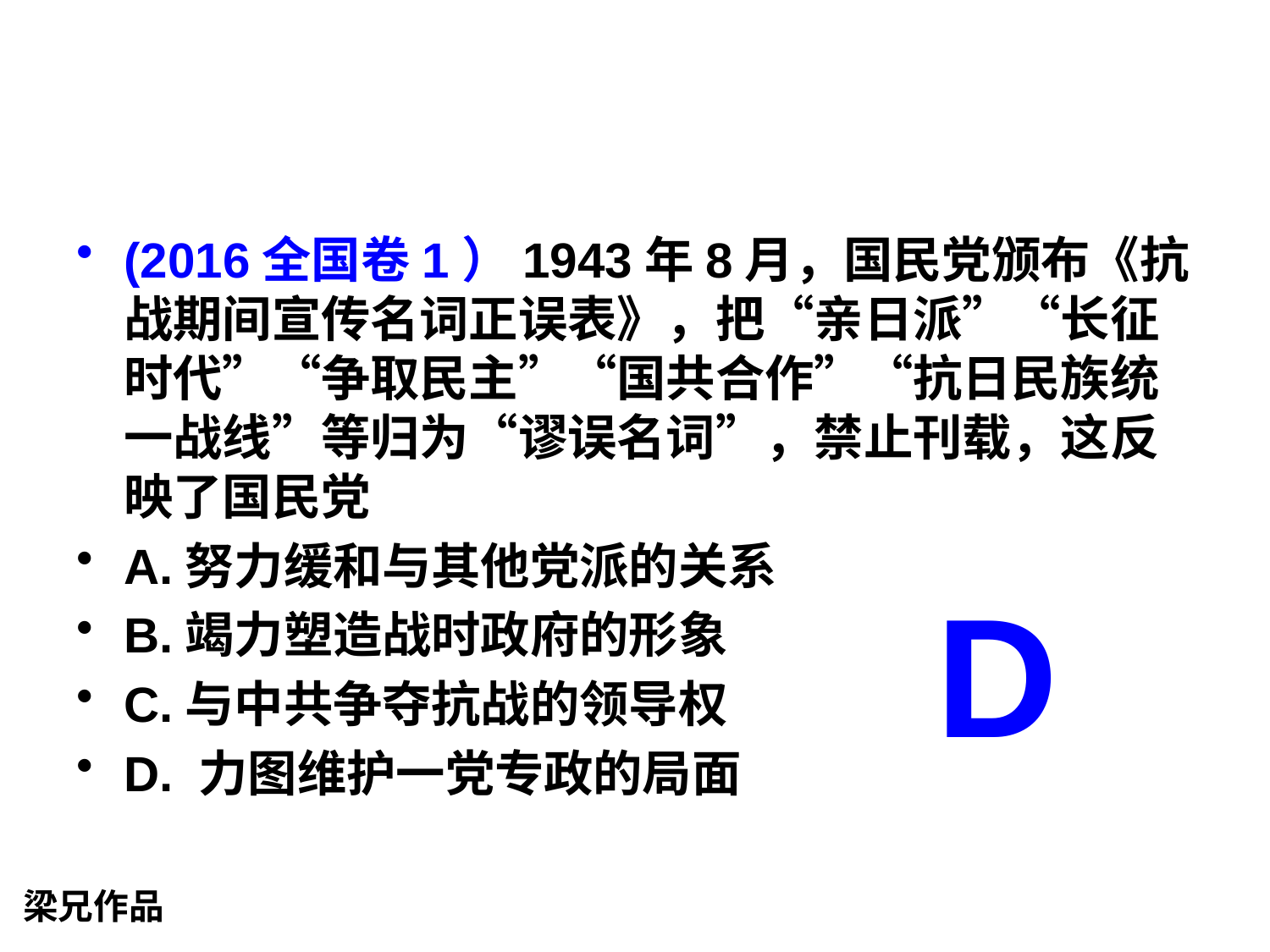

#
(2016全国卷1）1943年8月，国民党颁布《抗战期间宣传名词正误表》，把“亲日派”“长征时代”“争取民主”“国共合作”“抗日民族统一战线”等归为“谬误名词”，禁止刊载，这反映了国民党
A.努力缓和与其他党派的关系
B.竭力塑造战时政府的形象
C.与中共争夺抗战的领导权
D. 力图维护一党专政的局面
D

梁兄作品